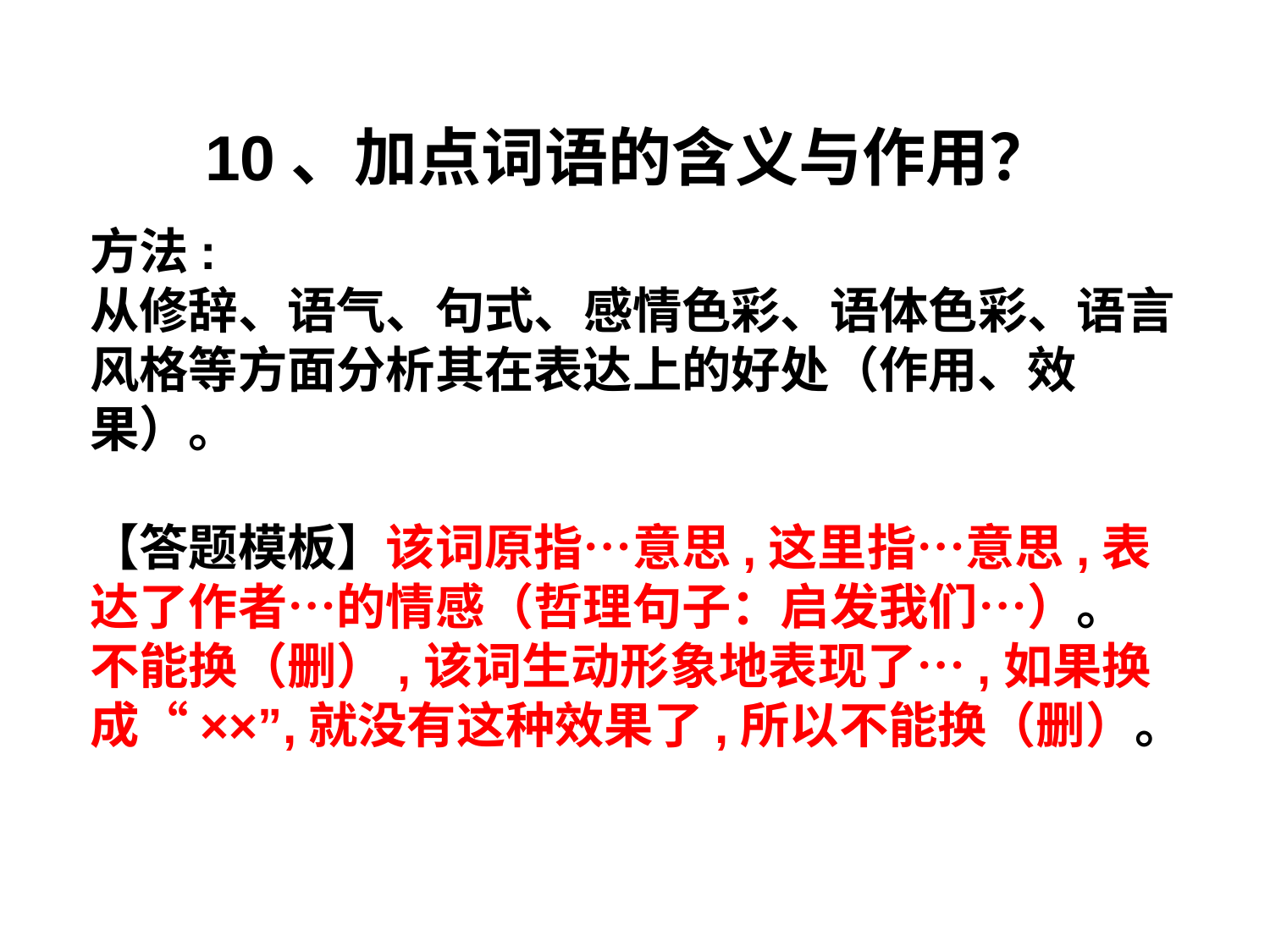

10、加点词语的含义与作用？
方法:
从修辞、语气、句式、感情色彩、语体色彩、语言风格等方面分析其在表达上的好处（作用、效果）。

【答题模板】该词原指…意思,这里指…意思,表达了作者…的情感（哲理句子：启发我们…）。
不能换（删）,该词生动形象地表现了…,如果换成“××”,就没有这种效果了,所以不能换（删）。